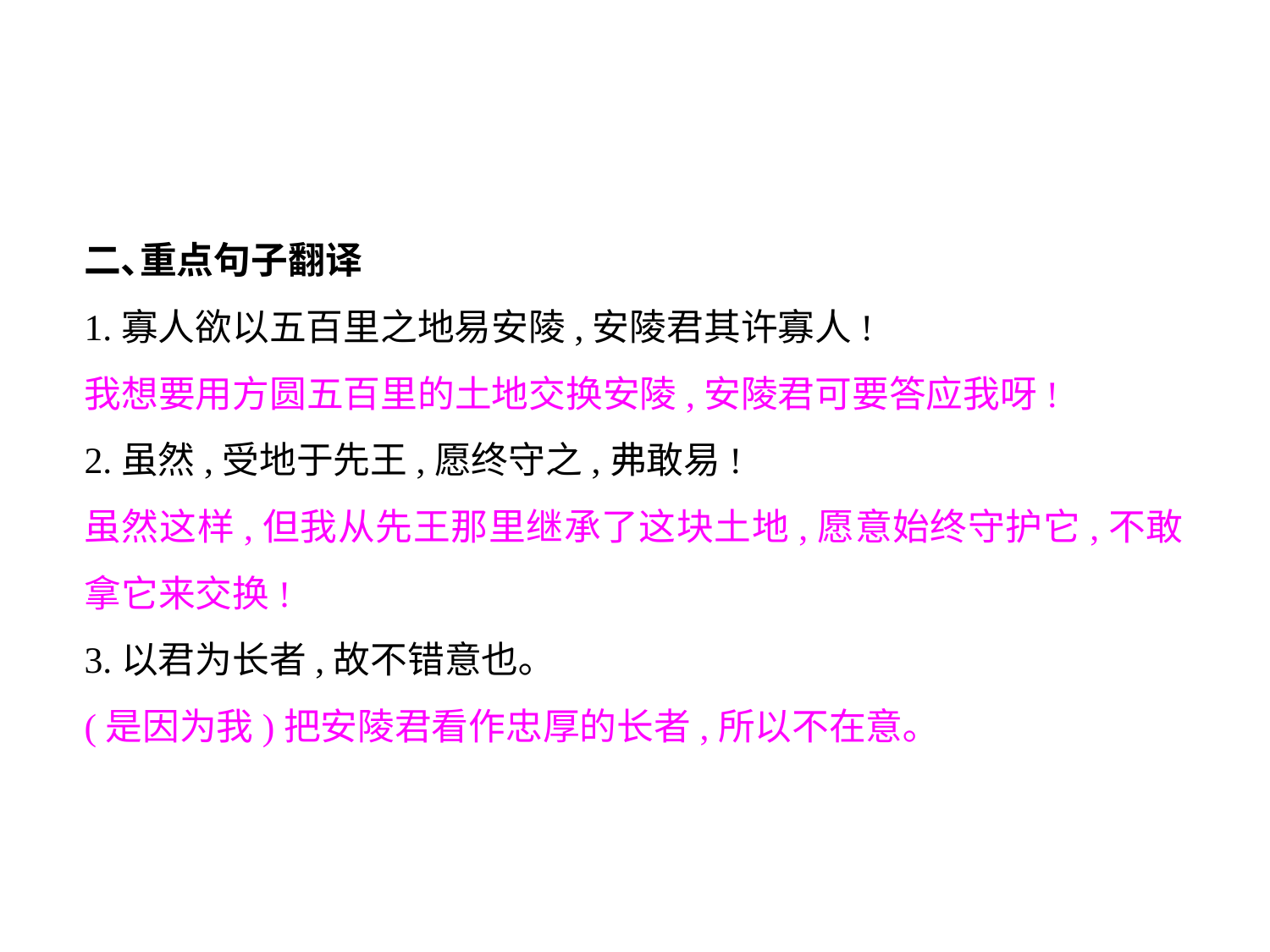

二､重点句子翻译
1.寡人欲以五百里之地易安陵,安陵君其许寡人!
我想要用方圆五百里的土地交换安陵,安陵君可要答应我呀!
2.虽然,受地于先王,愿终守之,弗敢易!
虽然这样,但我从先王那里继承了这块土地,愿意始终守护它,不敢拿它来交换!
3.以君为长者,故不错意也｡
(是因为我)把安陵君看作忠厚的长者,所以不在意｡